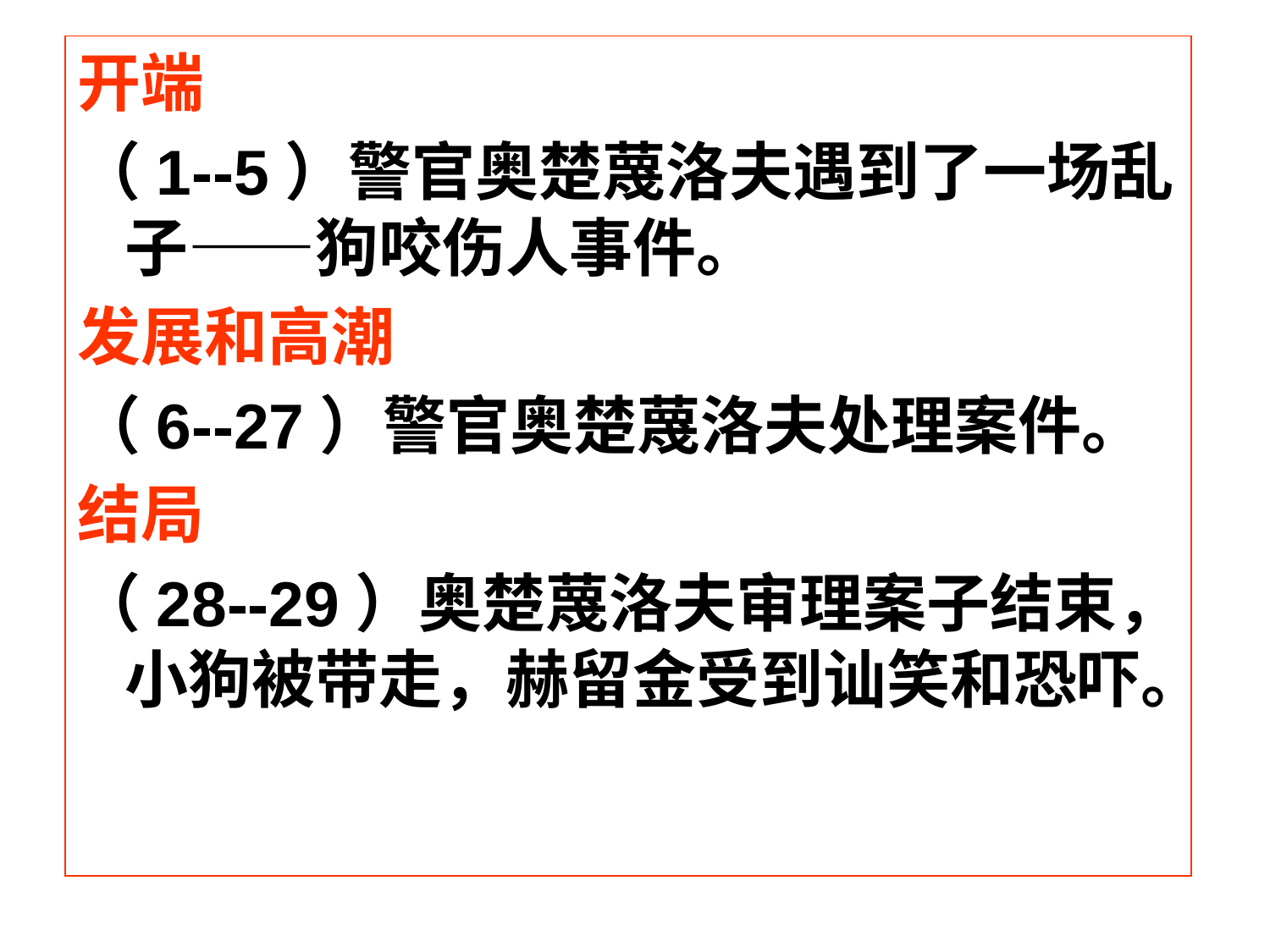

开端
（1--5）警官奥楚蔑洛夫遇到了一场乱子——狗咬伤人事件。
发展和高潮
（6--27）警官奥楚蔑洛夫处理案件。
结局
（28--29）奥楚蔑洛夫审理案子结束，小狗被带走，赫留金受到讪笑和恐吓。